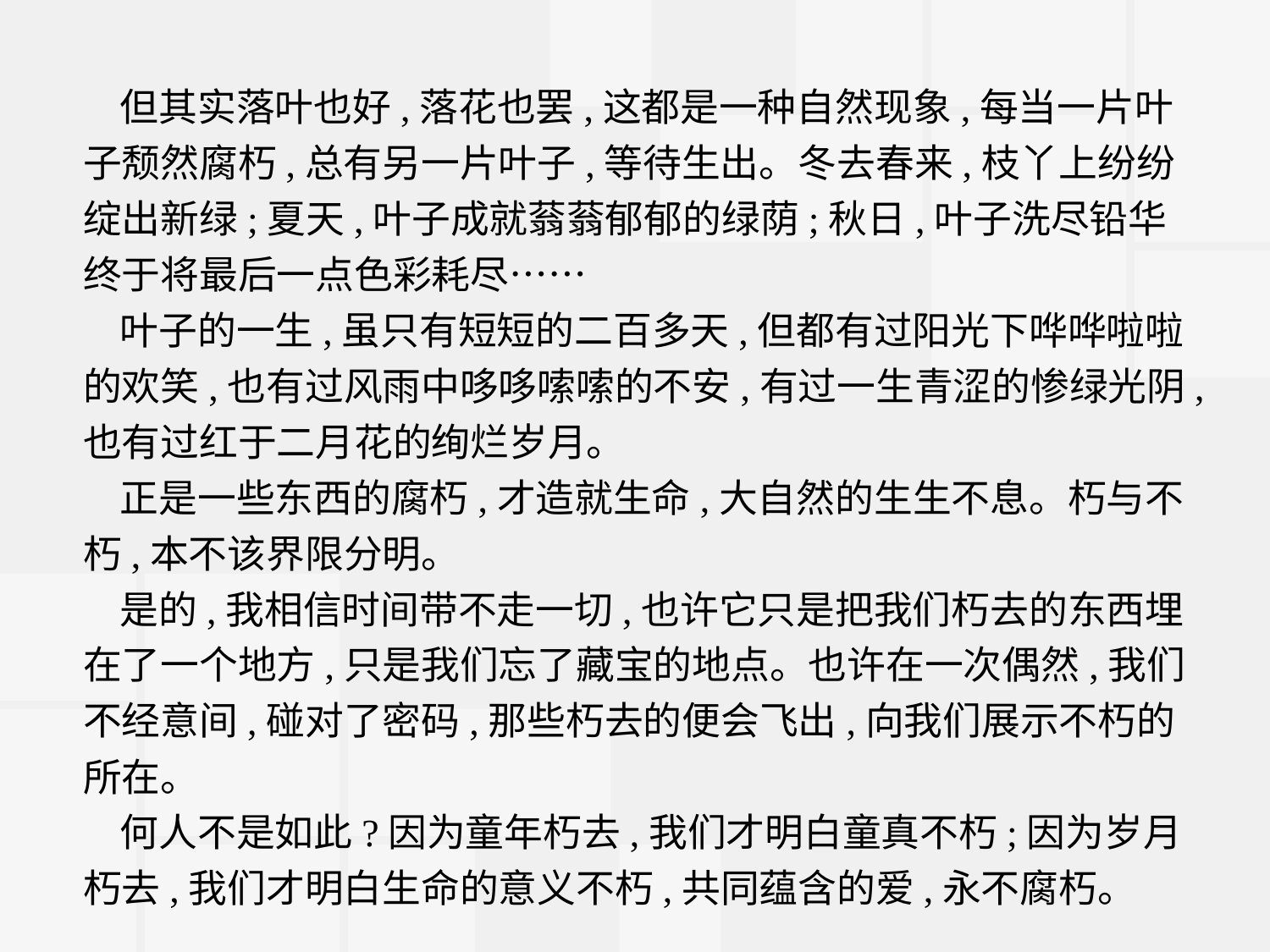

但其实落叶也好,落花也罢,这都是一种自然现象,每当一片叶子颓然腐朽,总有另一片叶子,等待生出。冬去春来,枝丫上纷纷绽出新绿;夏天,叶子成就蓊蓊郁郁的绿荫;秋日,叶子洗尽铅华终于将最后一点色彩耗尽……
叶子的一生,虽只有短短的二百多天,但都有过阳光下哗哗啦啦的欢笑,也有过风雨中哆哆嗦嗦的不安,有过一生青涩的惨绿光阴,也有过红于二月花的绚烂岁月。
正是一些东西的腐朽,才造就生命,大自然的生生不息。朽与不朽,本不该界限分明。
是的,我相信时间带不走一切,也许它只是把我们朽去的东西埋在了一个地方,只是我们忘了藏宝的地点。也许在一次偶然,我们不经意间,碰对了密码,那些朽去的便会飞出,向我们展示不朽的所在。
何人不是如此?因为童年朽去,我们才明白童真不朽;因为岁月朽去,我们才明白生命的意义不朽,共同蕴含的爱,永不腐朽。